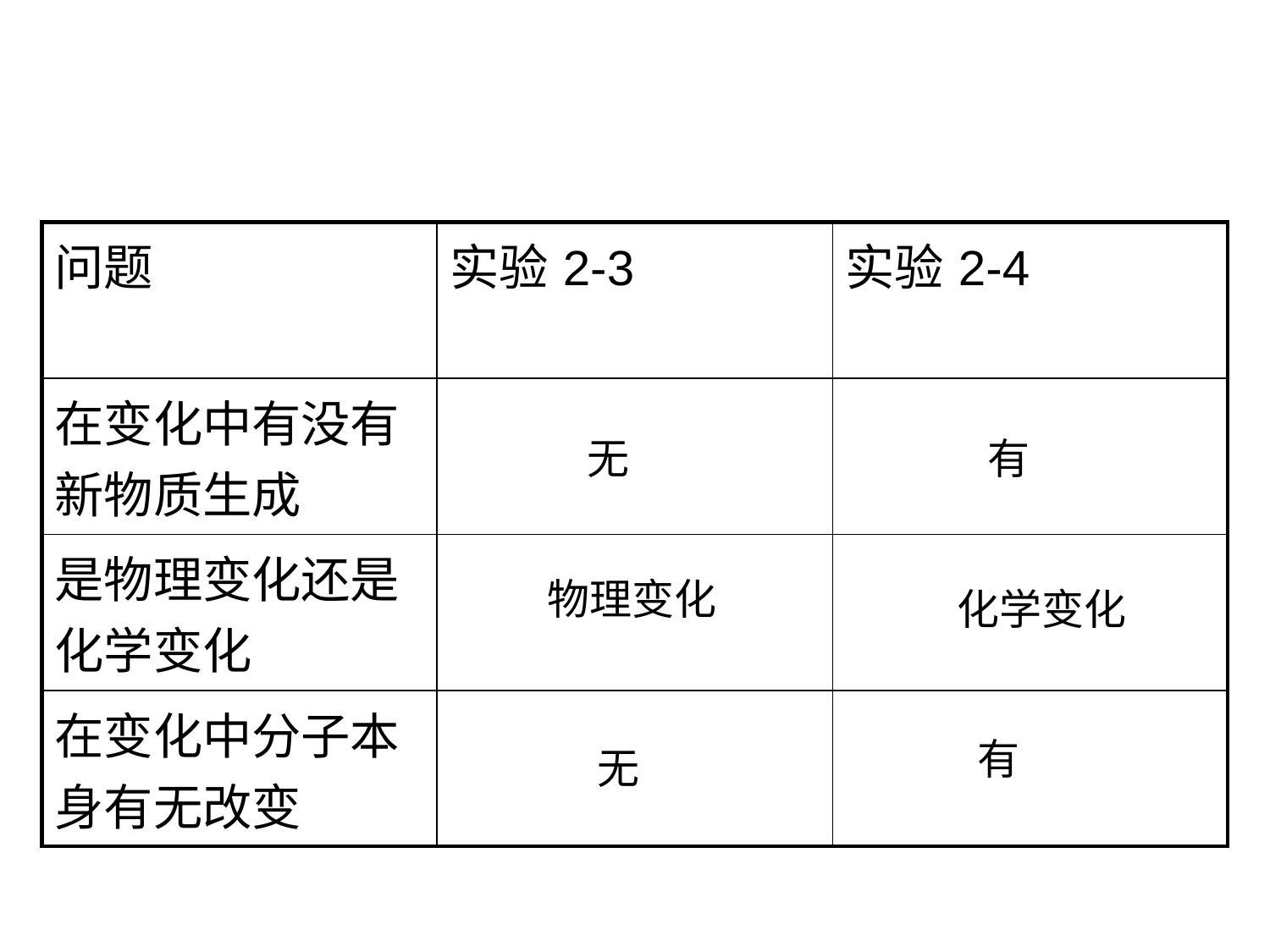

#
| 问题 | 实验2-3 | 实验2-4 |
| --- | --- | --- |
| 在变化中有没有新物质生成 |  |  |
| 是物理变化还是化学变化 |  |  |
| 在变化中分子本身有无改变 |  |  |
无
有
物理变化
化学变化
有
无